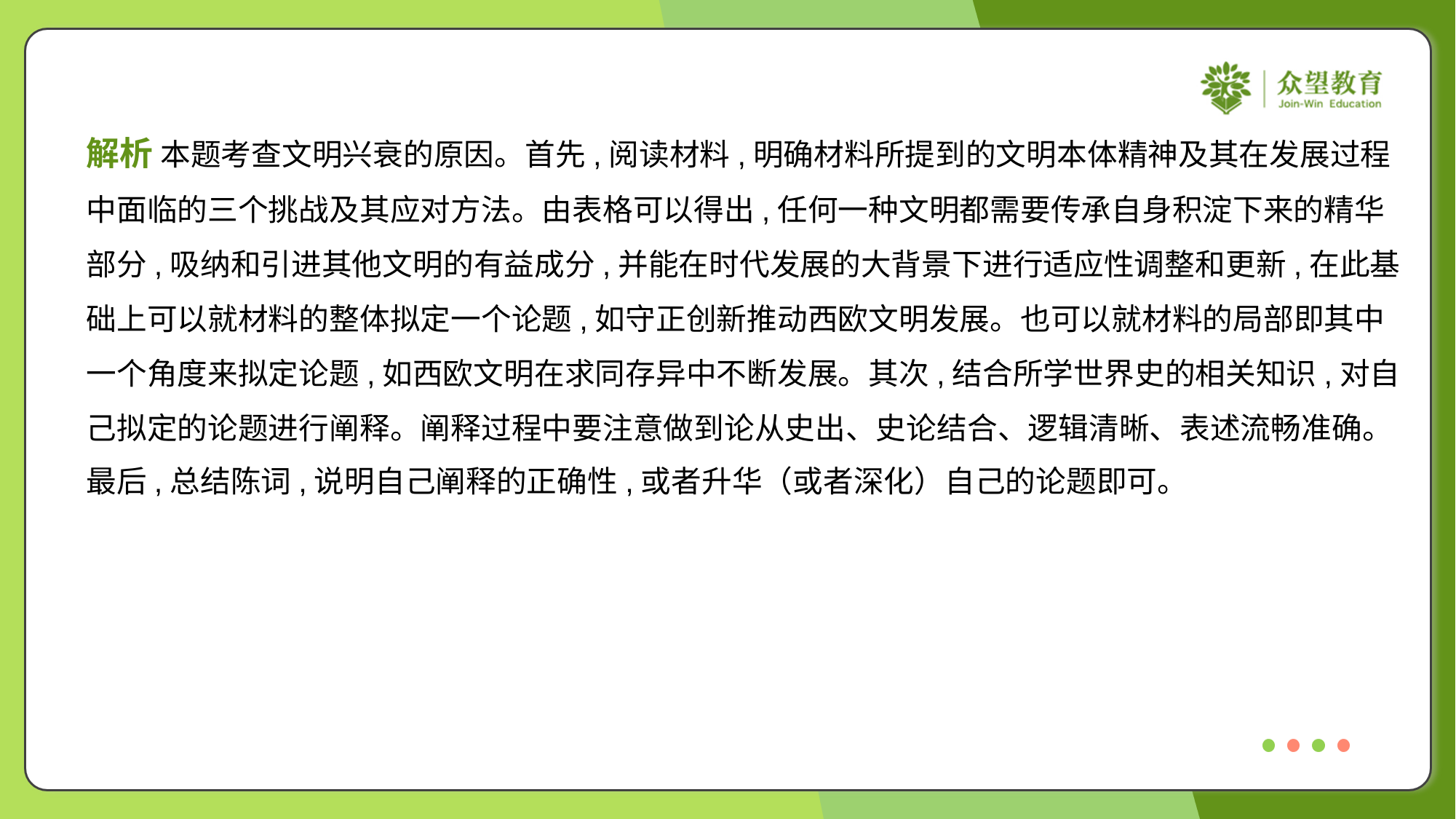

解析 本题考查文明兴衰的原因。首先,阅读材料,明确材料所提到的文明本体精神及其在发展过程
中面临的三个挑战及其应对方法。由表格可以得出,任何一种文明都需要传承自身积淀下来的精华
部分,吸纳和引进其他文明的有益成分,并能在时代发展的大背景下进行适应性调整和更新,在此基
础上可以就材料的整体拟定一个论题,如守正创新推动西欧文明发展。也可以就材料的局部即其中
一个角度来拟定论题,如西欧文明在求同存异中不断发展。其次,结合所学世界史的相关知识,对自
己拟定的论题进行阐释。阐释过程中要注意做到论从史出、史论结合、逻辑清晰、表述流畅准确。
最后,总结陈词,说明自己阐释的正确性,或者升华（或者深化）自己的论题即可。